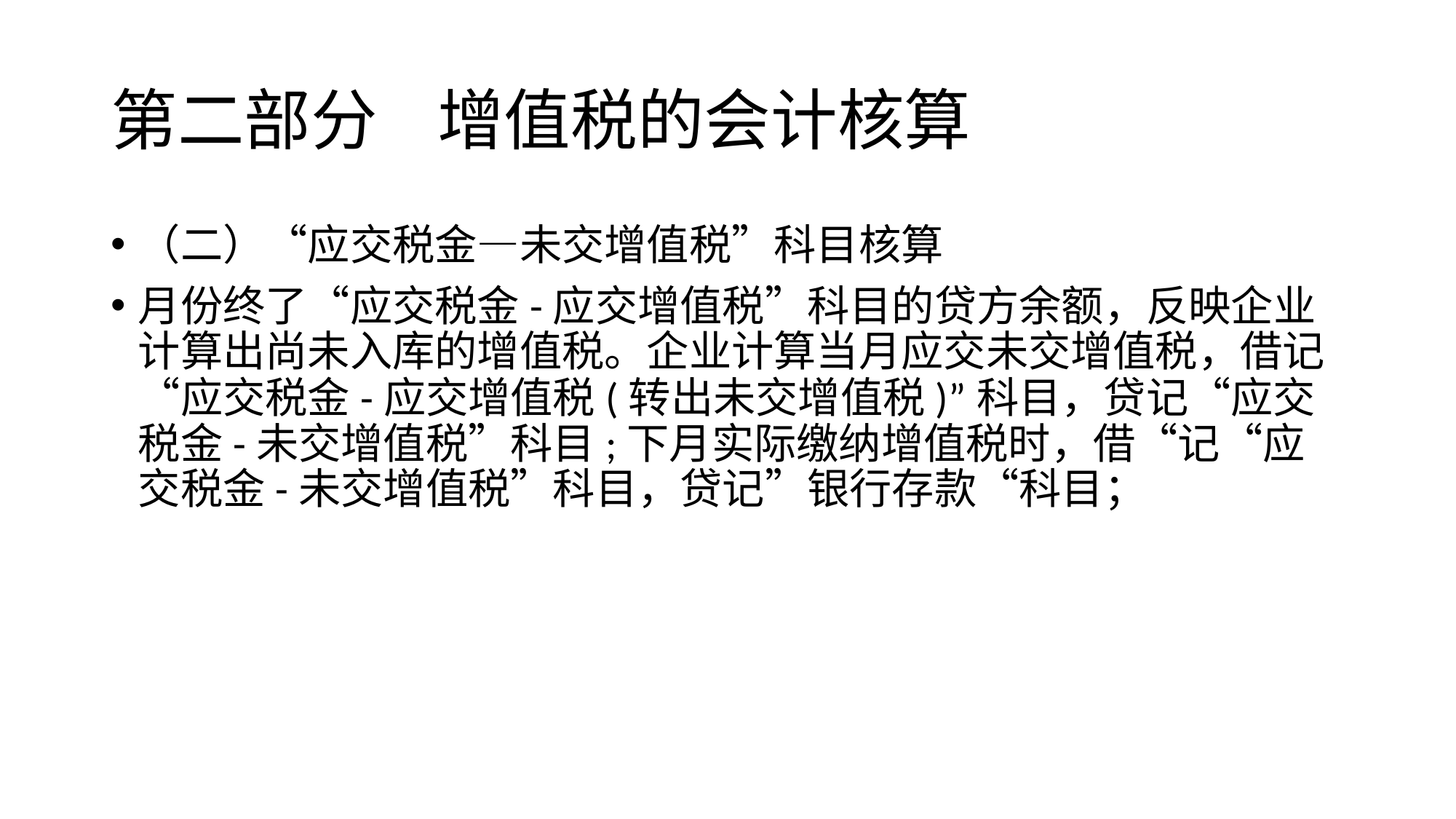

# 第二部分    增值税的会计核算
（二）“应交税金—未交增值税”科目核算
月份终了“应交税金-应交增值税”科目的贷方余额，反映企业计算出尚未入库的增值税。企业计算当月应交未交增值税，借记“应交税金-应交增值税(转出未交增值税)”科目，贷记“应交税金-未交增值税”科目;下月实际缴纳增值税时，借“记“应交税金-未交增值税”科目，贷记”银行存款“科目；